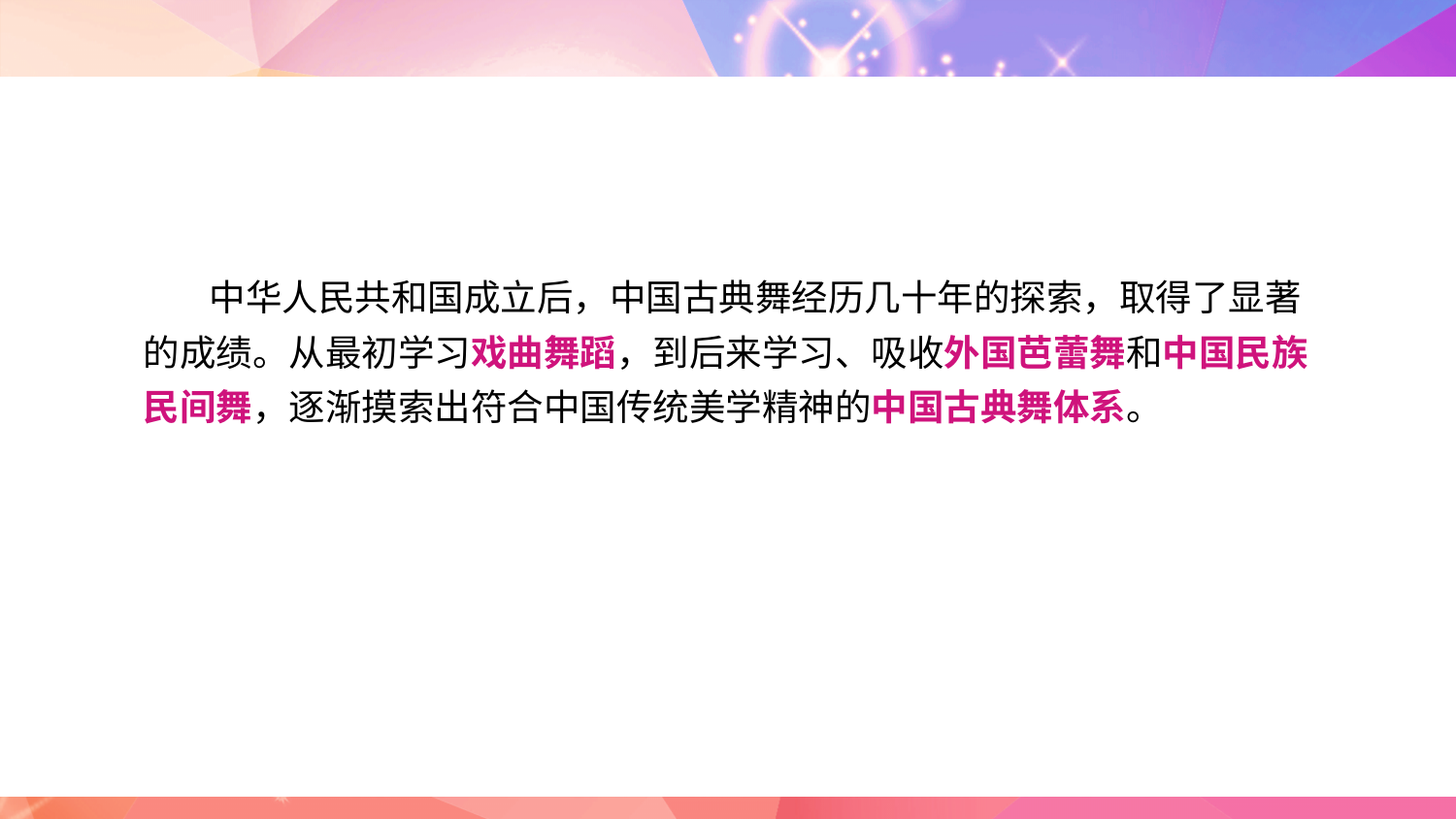

中华人民共和国成立后，中国古典舞经历几十年的探索，取得了显著的成绩。从最初学习戏曲舞蹈，到后来学习、吸收外国芭蕾舞和中国民族民间舞，逐渐摸索出符合中国传统美学精神的中国古典舞体系。